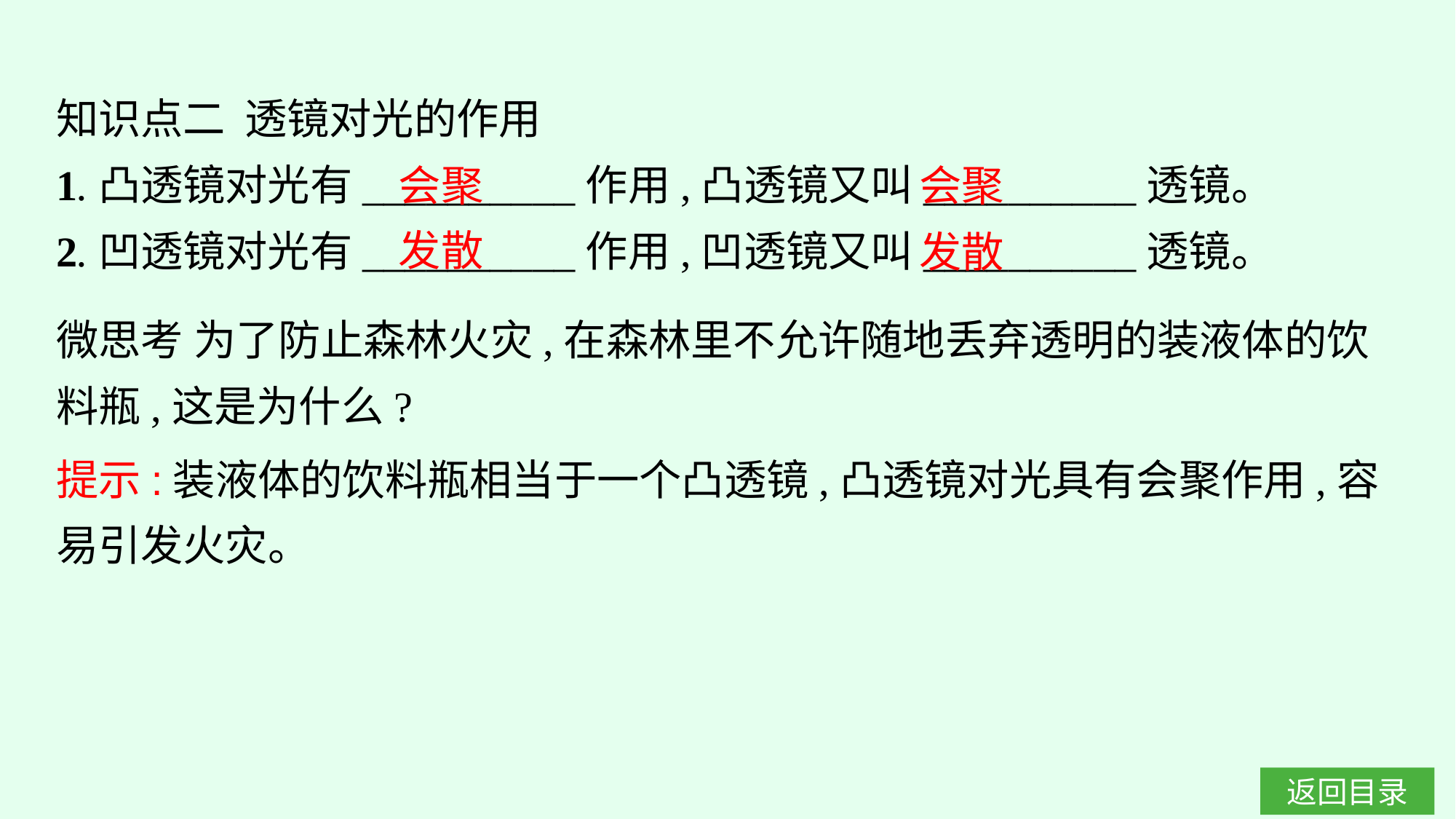

知识点二  透镜对光的作用
1.凸透镜对光有__________作用,凸透镜又叫__________透镜。
2.凹透镜对光有__________作用,凹透镜又叫__________透镜。
会聚
会聚
发散
发散
微思考 为了防止森林火灾,在森林里不允许随地丢弃透明的装液体的饮料瓶,这是为什么?
提示:装液体的饮料瓶相当于一个凸透镜,凸透镜对光具有会聚作用,容易引发火灾。